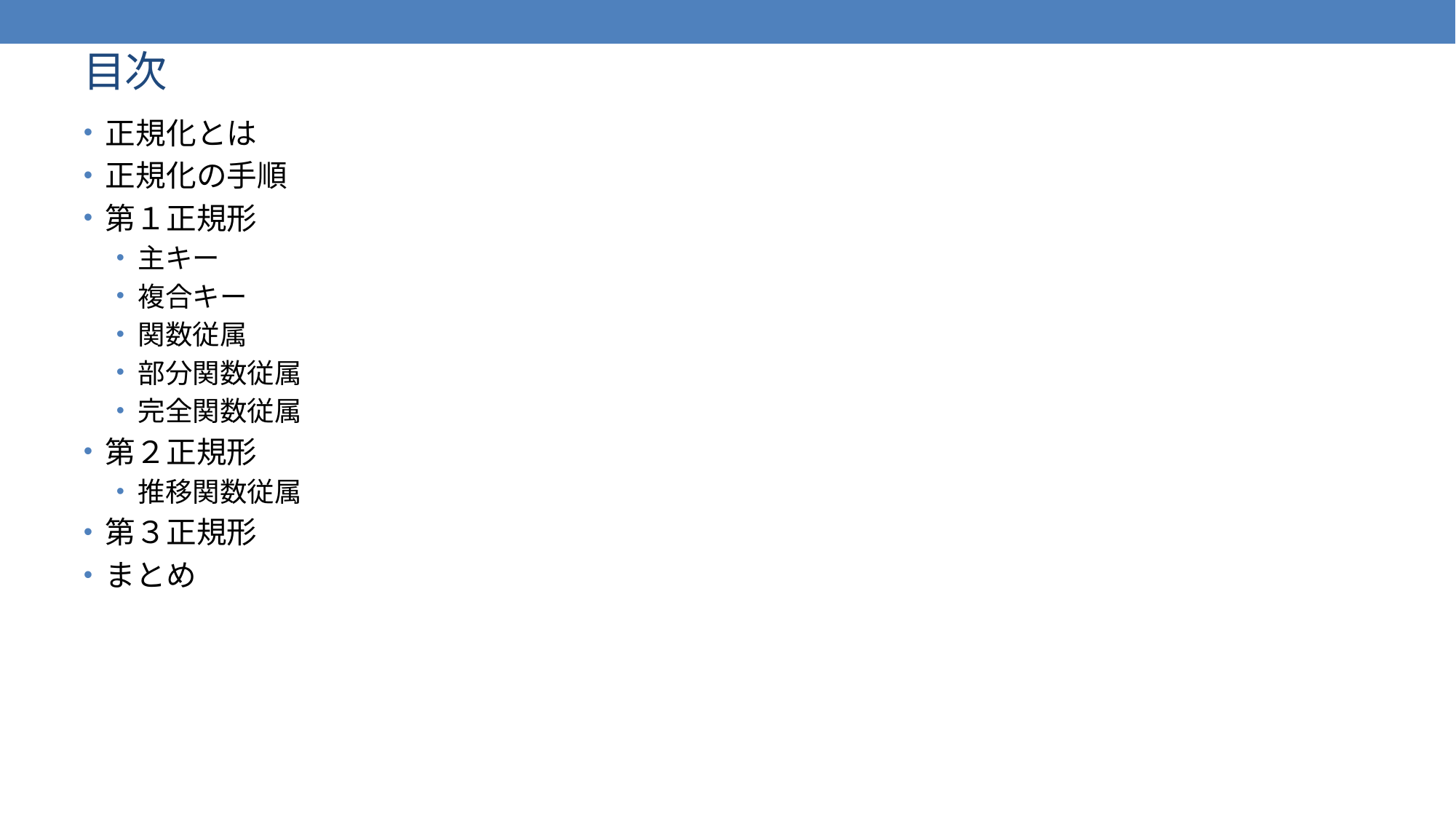

# 目次
正規化とは
正規化の手順
第１正規形
主キー
複合キー
関数従属
部分関数従属
完全関数従属
第２正規形
推移関数従属
第３正規形
まとめ